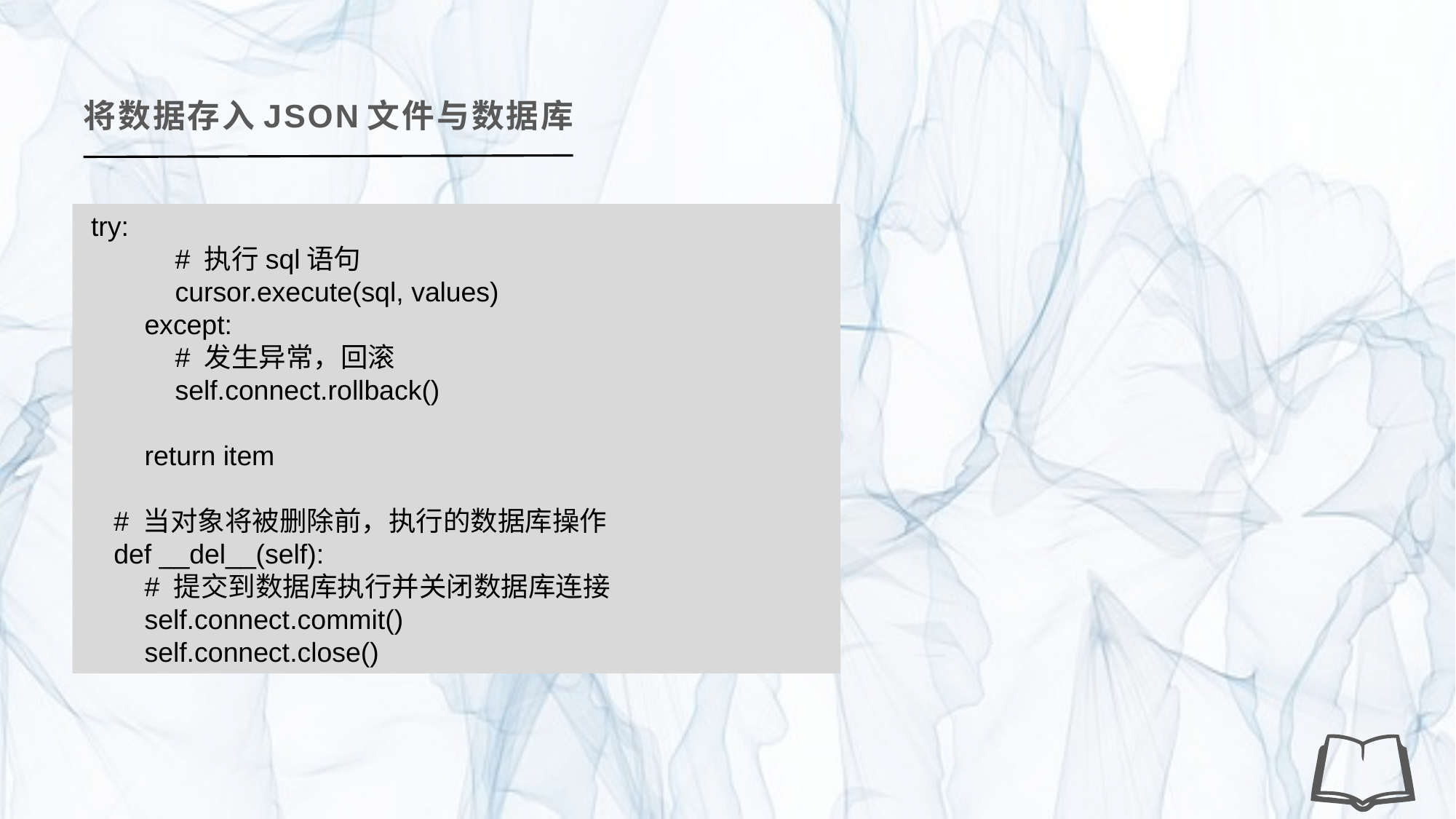

将数据存入JSON文件与数据库
 try:
            # 执行sql语句
            cursor.execute(sql, values)
        except:
            # 发生异常，回滚
            self.connect.rollback()

        return item

    # 当对象将被删除前，执行的数据库操作
    def __del__(self):
        # 提交到数据库执行并关闭数据库连接
        self.connect.commit()
        self.connect.close()

13